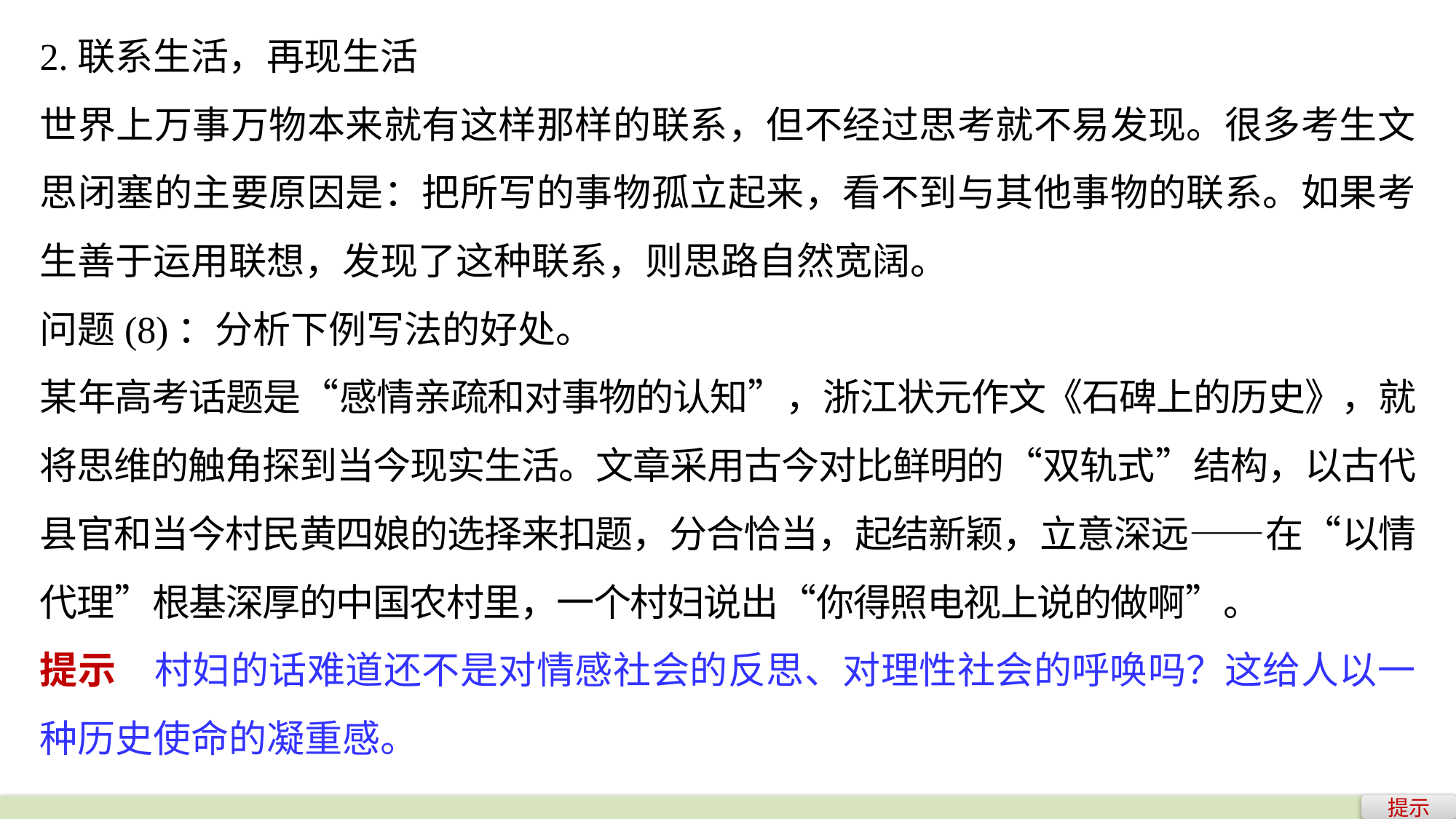

2.联系生活，再现生活
世界上万事万物本来就有这样那样的联系，但不经过思考就不易发现。很多考生文思闭塞的主要原因是：把所写的事物孤立起来，看不到与其他事物的联系。如果考生善于运用联想，发现了这种联系，则思路自然宽阔。
问题(8)：分析下例写法的好处。
某年高考话题是“感情亲疏和对事物的认知”，浙江状元作文《石碑上的历史》，就将思维的触角探到当今现实生活。文章采用古今对比鲜明的“双轨式”结构，以古代县官和当今村民黄四娘的选择来扣题，分合恰当，起结新颖，立意深远——在“以情代理”根基深厚的中国农村里，一个村妇说出“你得照电视上说的做啊”。
提示　村妇的话难道还不是对情感社会的反思、对理性社会的呼唤吗？这给人以一种历史使命的凝重感。
提示